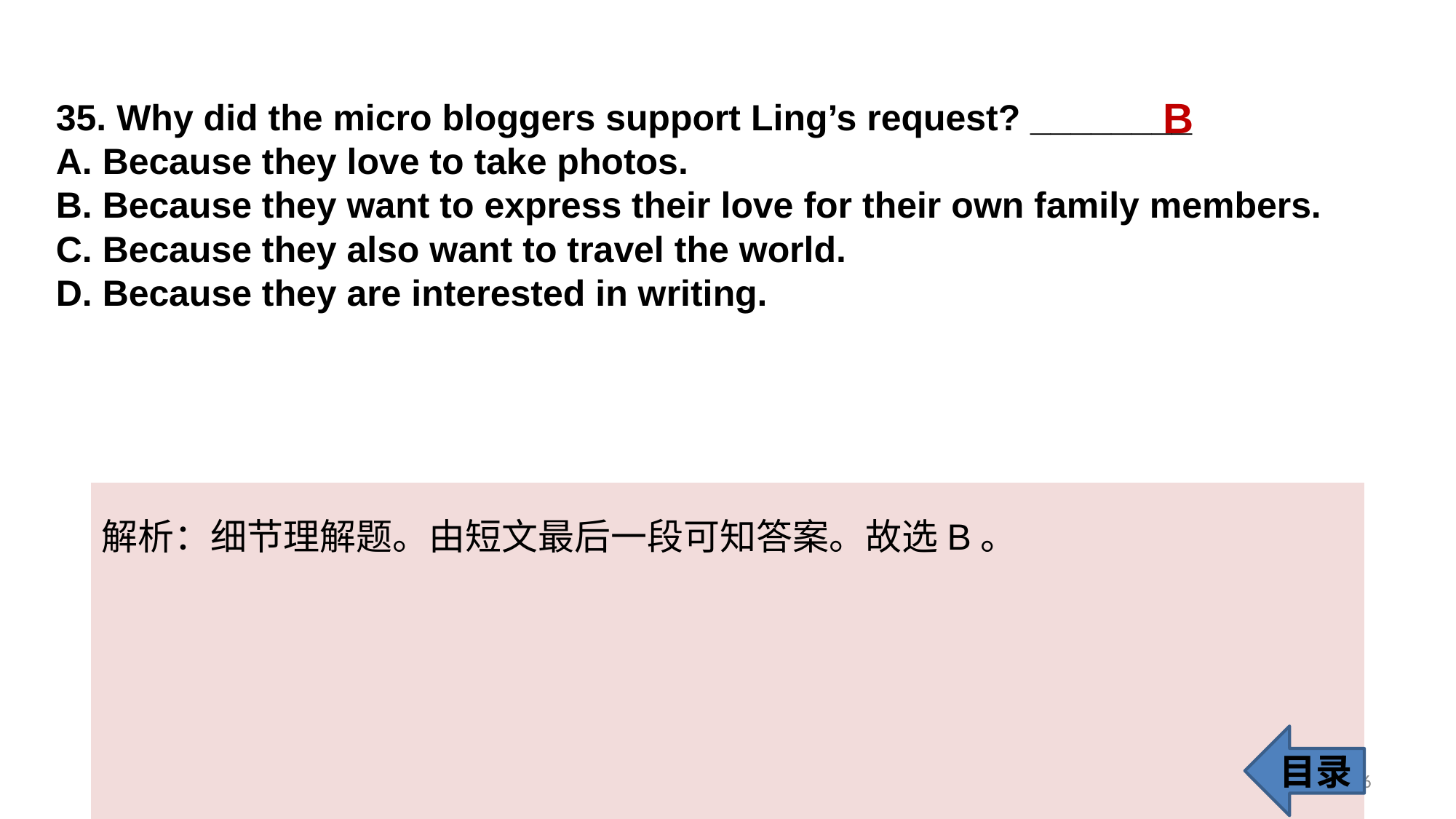

B
35. Why did the micro bloggers support Ling’s request? ________
A. Because they love to take photos.
B. Because they want to express their love for their own family members.
C. Because they also want to travel the world.
D. Because they are interested in writing.

解析：细节理解题。由短文最后一段可知答案。故选B。
目录
36